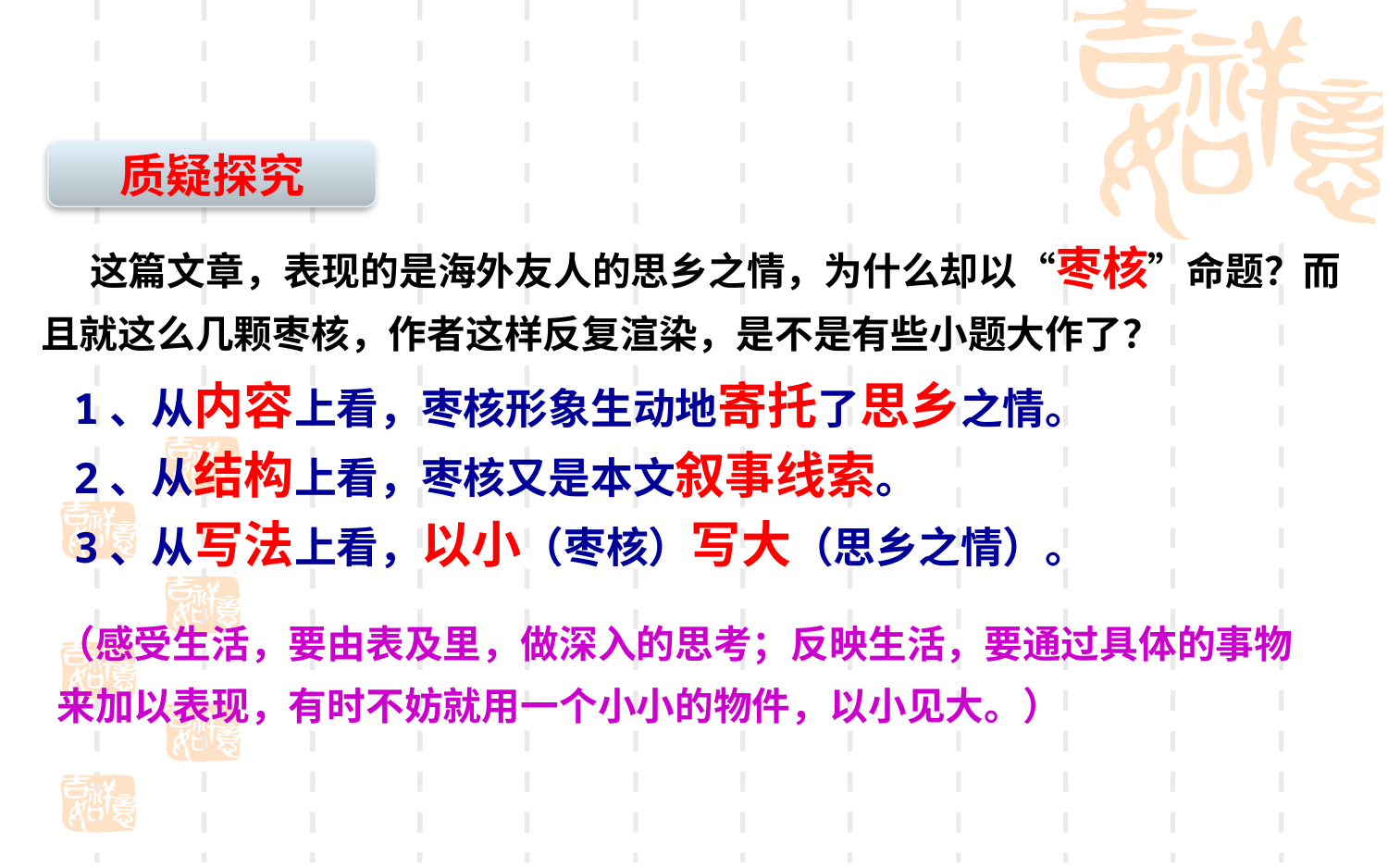

质疑探究
    这篇文章，表现的是海外友人的思乡之情，为什么却以“枣核”命题？而且就这么几颗枣核，作者这样反复渲染，是不是有些小题大作了？
1、从内容上看，枣核形象生动地寄托了思乡之情。
2、从结构上看，枣核又是本文叙事线索。
3、从写法上看，以小（枣核）写大（思乡之情）。
（感受生活，要由表及里，做深入的思考；反映生活，要通过具体的事物来加以表现，有时不妨就用一个小小的物件，以小见大。）